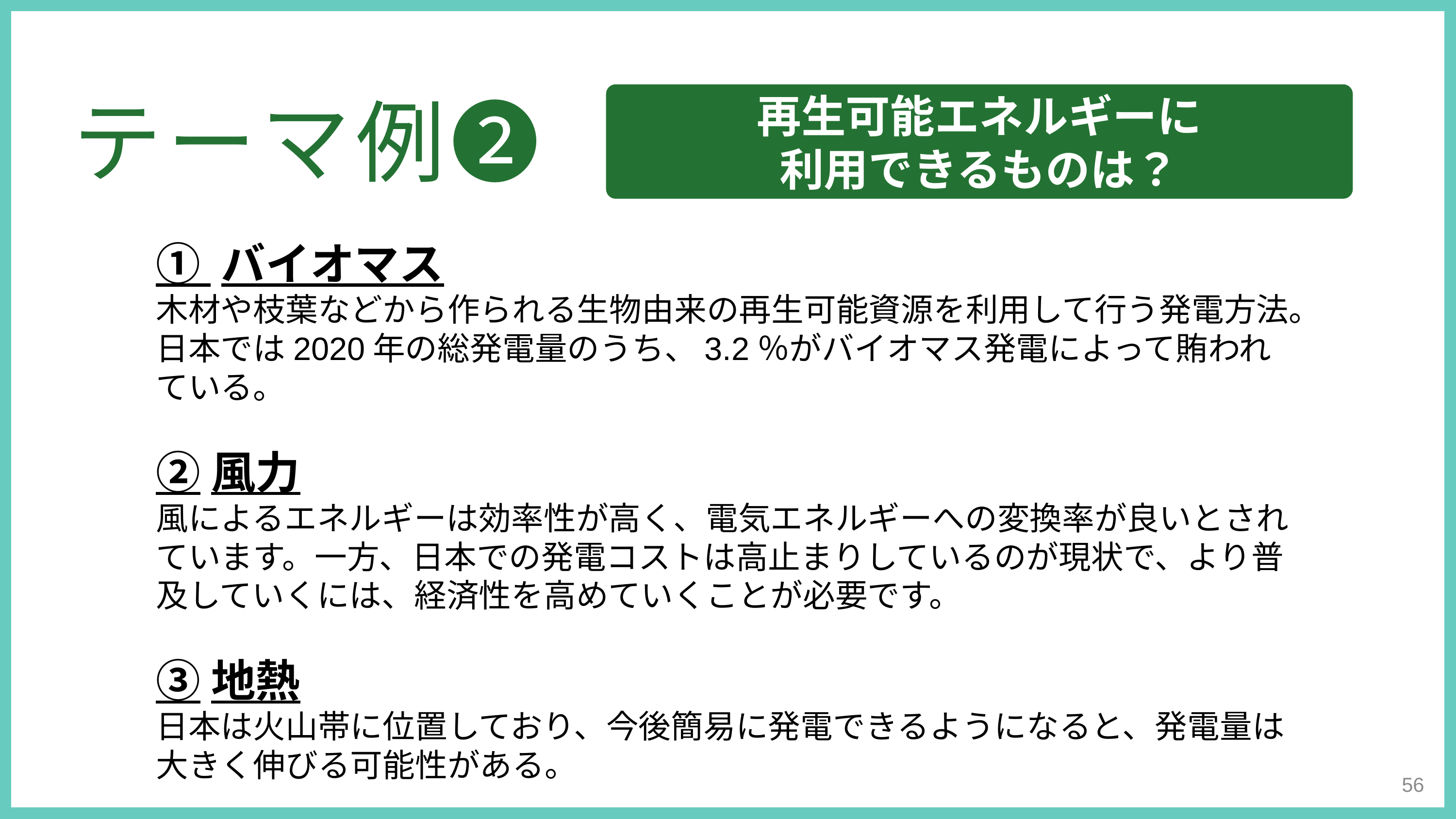

再生可能エネルギーに
利用できるものは？
テーマ例❷
① バイオマス
木材や枝葉などから作られる生物由来の再生可能資源を利用して行う発電方法。日本では2020年の総発電量のうち、3.2％がバイオマス発電によって賄われている。

②風力
風によるエネルギーは効率性が高く、電気エネルギーへの変換率が良いとされています。一方、日本での発電コストは高止まりしているのが現状で、より普及していくには、経済性を高めていくことが必要です。

③地熱
日本は火山帯に位置しており、今後簡易に発電できるようになると、発電量は大きく伸びる可能性がある。

56